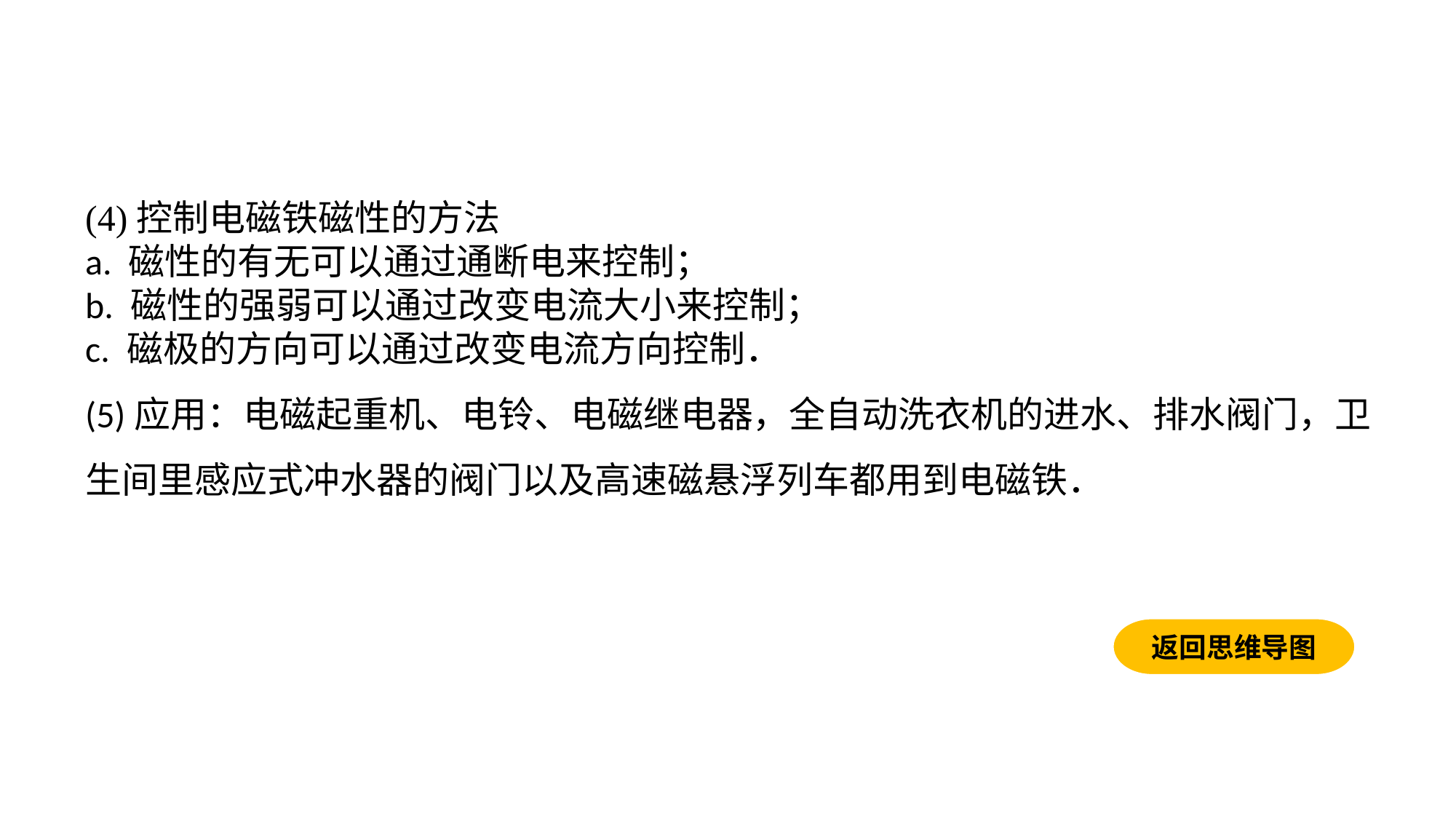

(4)控制电磁铁磁性的方法a. 磁性的有无可以通过通断电来控制；b. 磁性的强弱可以通过改变电流大小来控制；c. 磁极的方向可以通过改变电流方向控制．(5)应用：电磁起重机、电铃、电磁继电器，全自动洗衣机的进水、排水阀门，卫生间里感应式冲水器的阀门以及高速磁悬浮列车都用到电磁铁．
返回思维导图